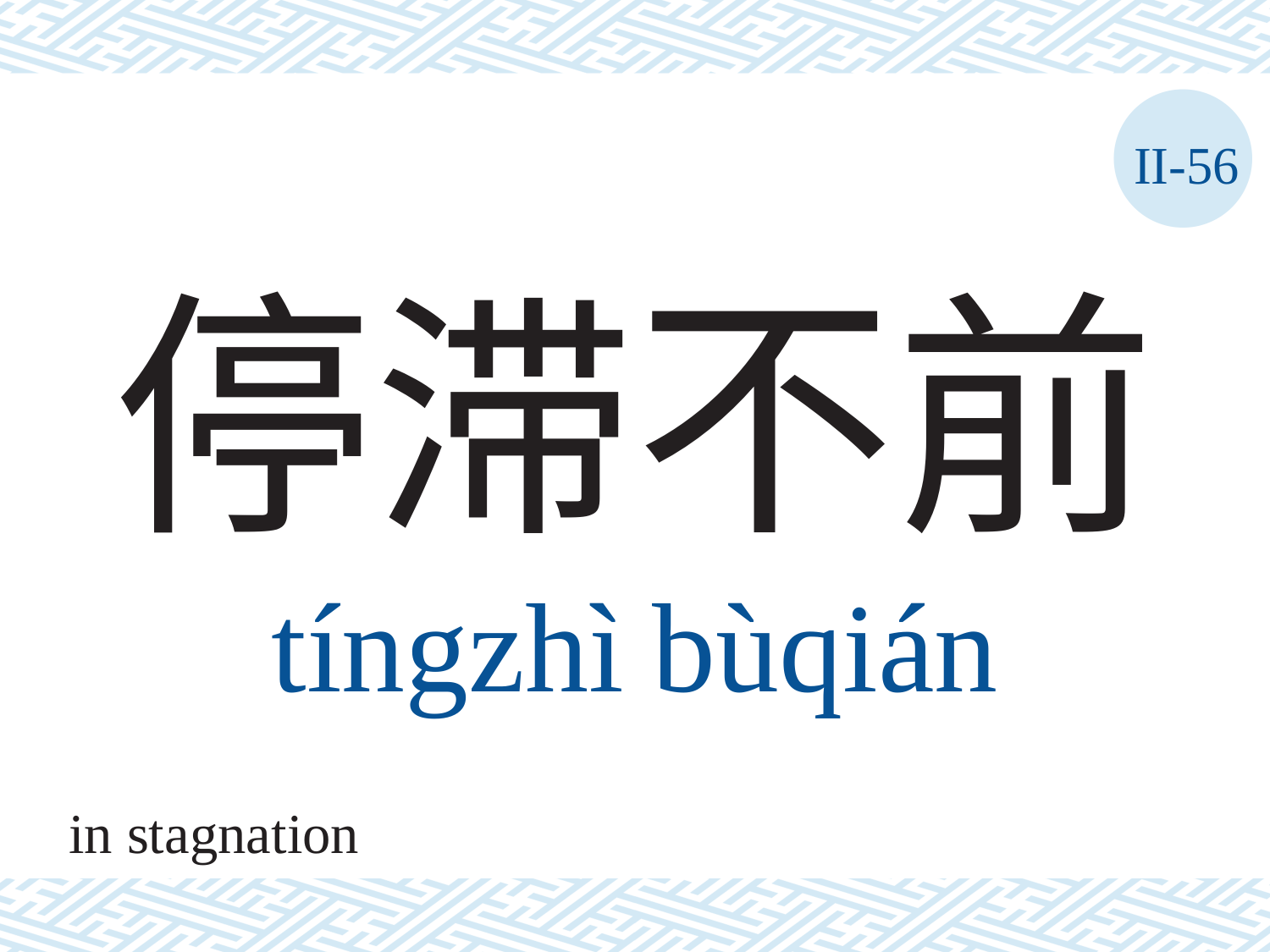

II-56
# 停滞不前 tíngzhì	bùqián
in stagnation